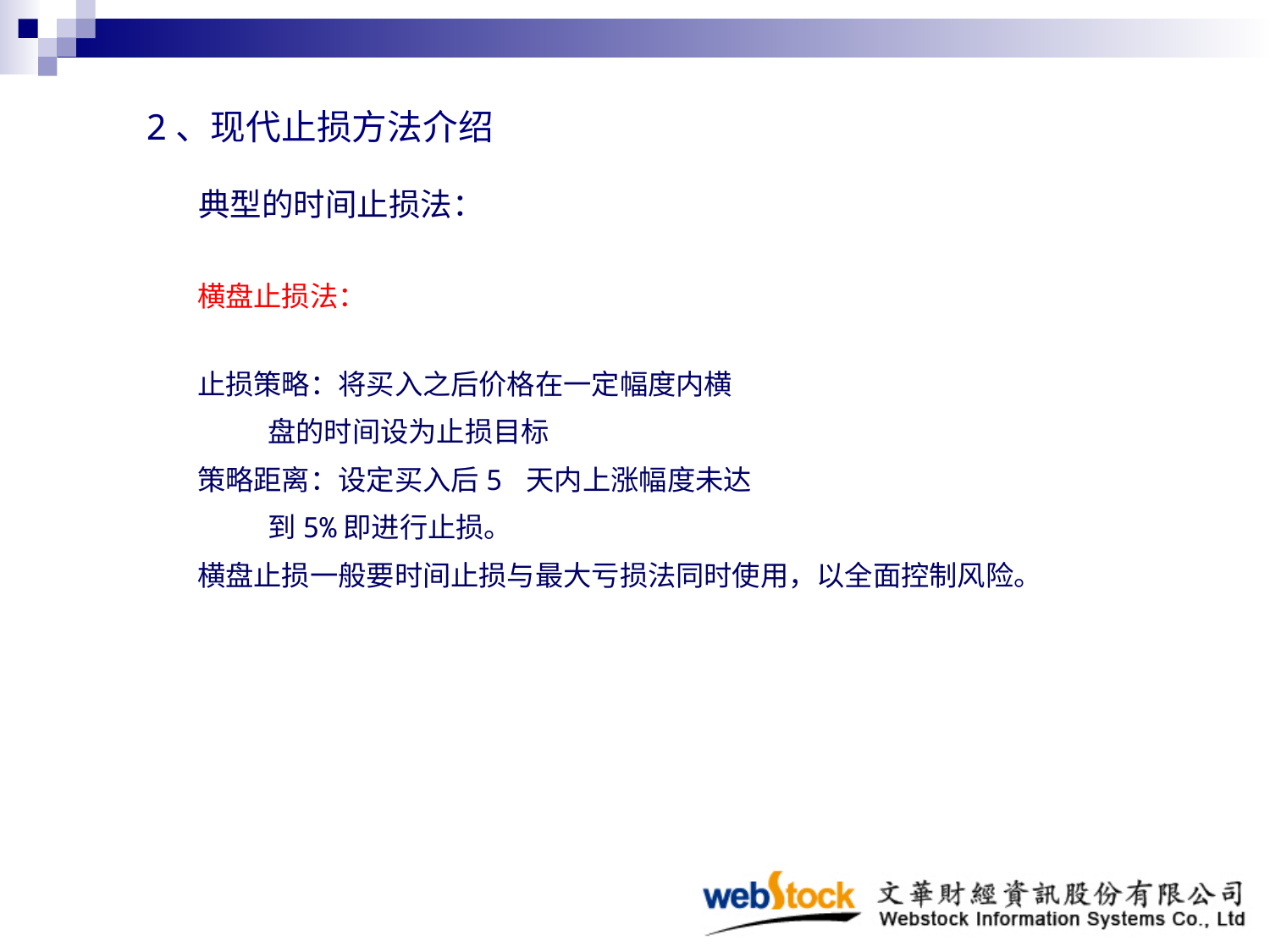

2、现代止损方法介绍
# 典型的时间止损法：
横盘止损法：

止损策略：将买入之后价格在一定幅度内横
          盘的时间设为止损目标
策略距离：设定买入后5 天内上涨幅度未达
          到5%即进行止损。
横盘止损一般要时间止损与最大亏损法同时使用，以全面控制风险。